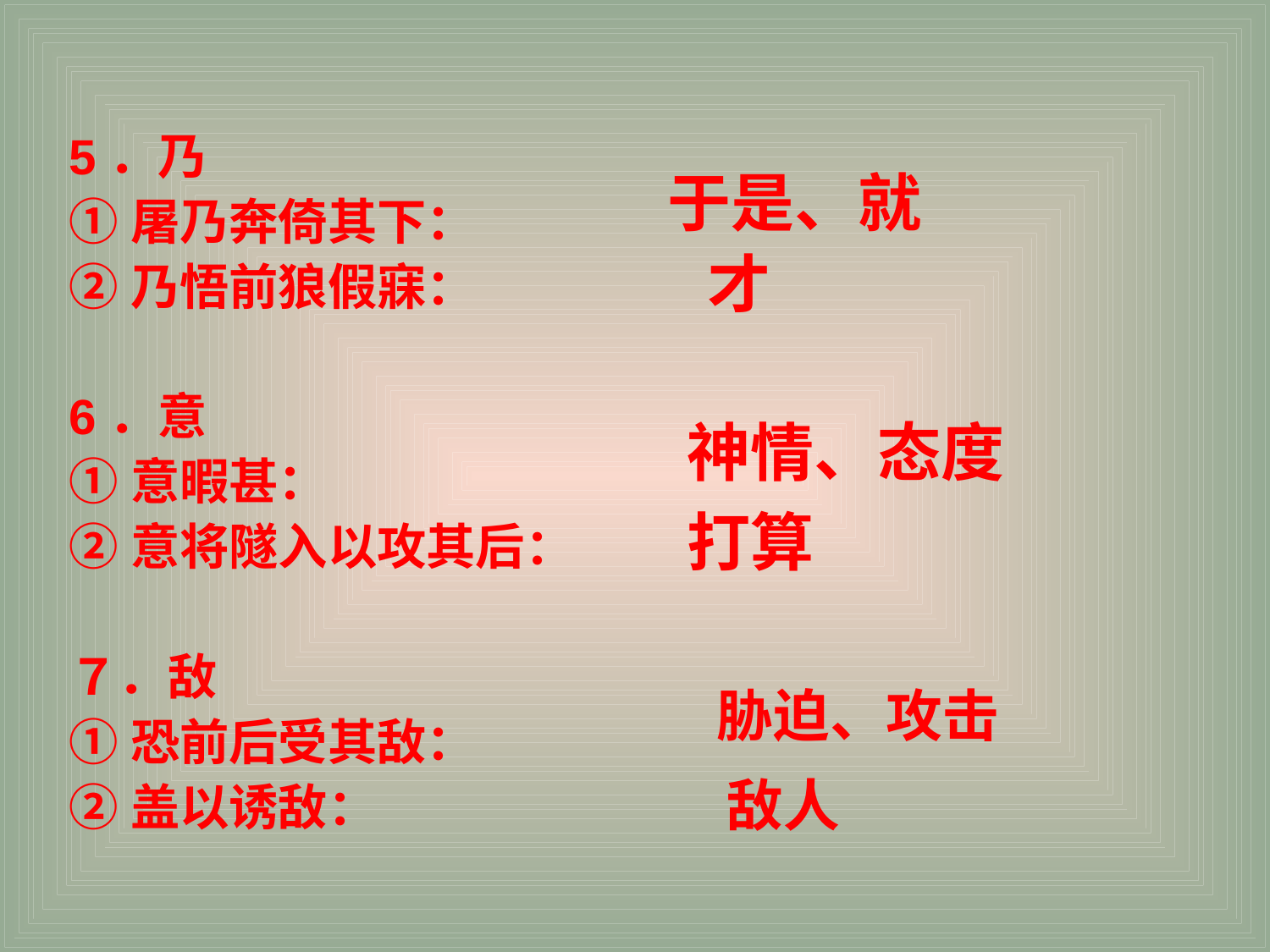

5．乃
①屠乃奔倚其下：
②乃悟前狼假寐：

6．意
①意暇甚：
②意将隧入以攻其后：

７．敌
①恐前后受其敌：
②盖以诱敌：
于是、就
才
神情、态度
打算
胁迫、攻击
敌人